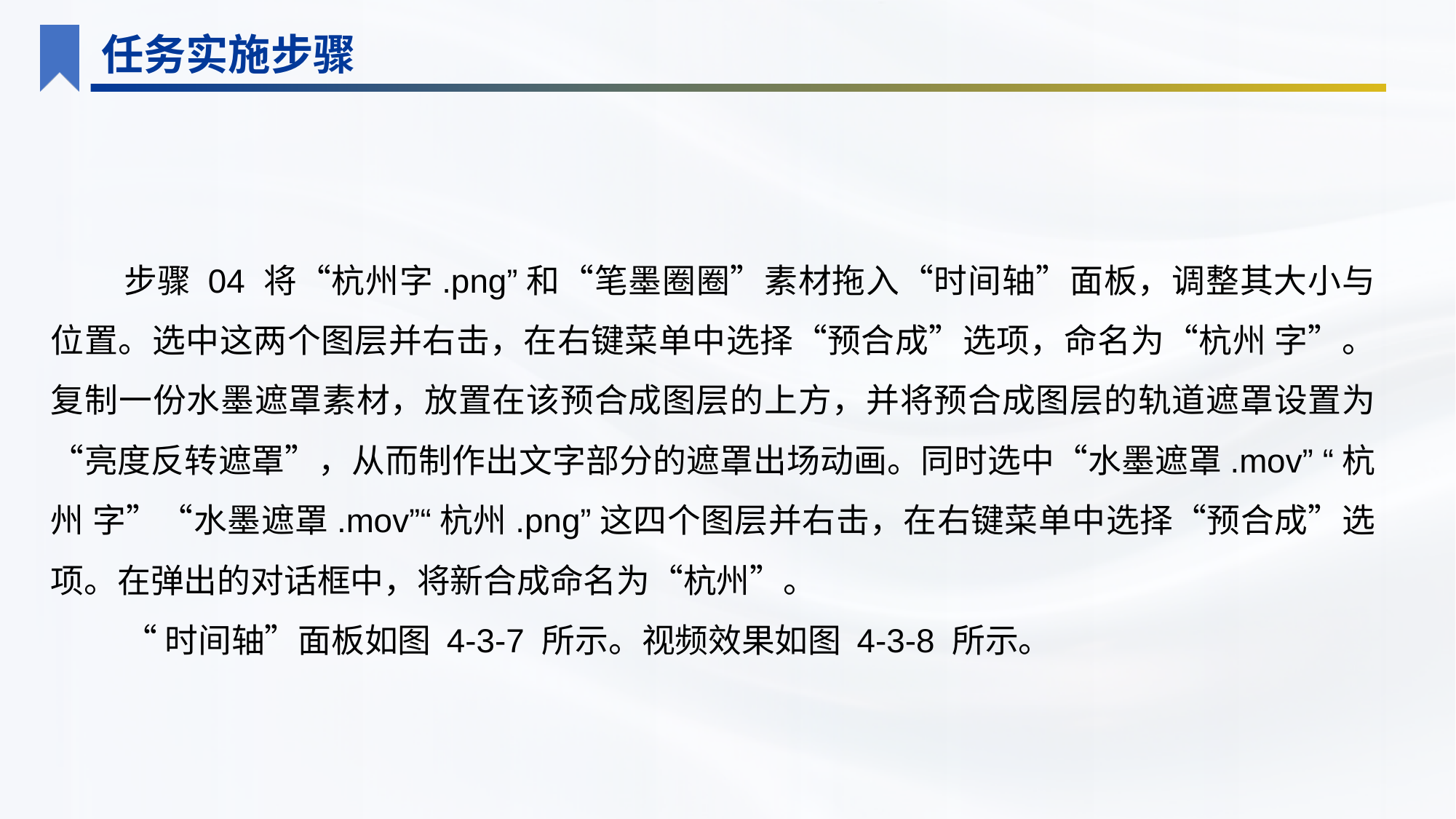

任务实施步骤
步骤 04 将“杭州字.png”和“笔墨圈圈”素材拖入“时间轴”面板，调整其大小与位置。选中这两个图层并右击，在右键菜单中选择“预合成”选项，命名为“杭州 字”。复制一份水墨遮罩素材，放置在该预合成图层的上方，并将预合成图层的轨道遮罩设置为“亮度反转遮罩”，从而制作出文字部分的遮罩出场动画。同时选中“水墨遮罩.mov” “杭州 字”“水墨遮罩.mov”“杭州.png”这四个图层并右击，在右键菜单中选择“预合成”选项。在弹出的对话框中，将新合成命名为“杭州”。
“时间轴”面板如图 4-3-7 所示。视频效果如图 4-3-8 所示。